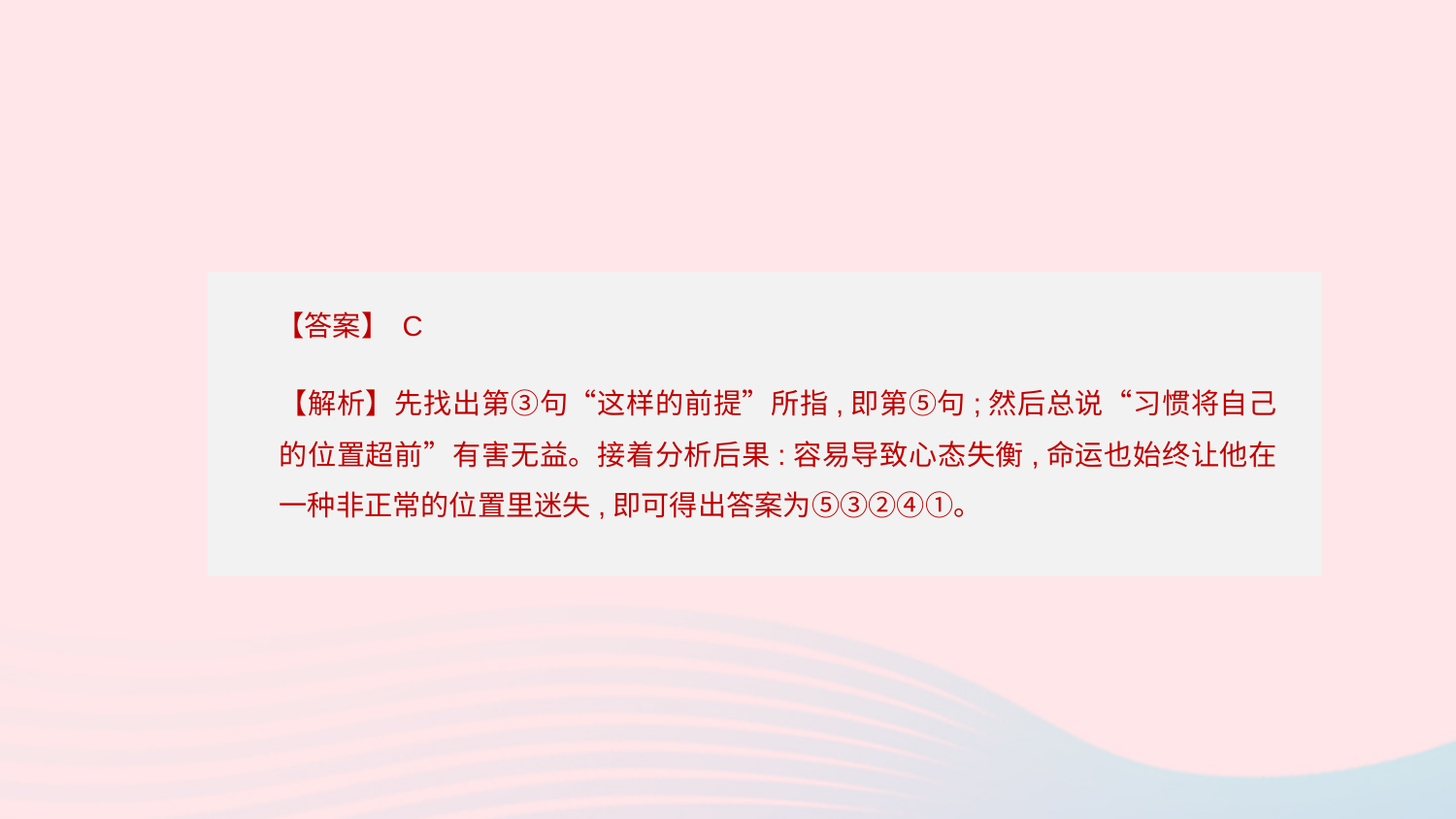

【答案】 C
【解析】先找出第③句“这样的前提”所指,即第⑤句;然后总说“习惯将自己的位置超前”有害无益。接着分析后果:容易导致心态失衡,命运也始终让他在一种非正常的位置里迷失,即可得出答案为⑤③②④①。